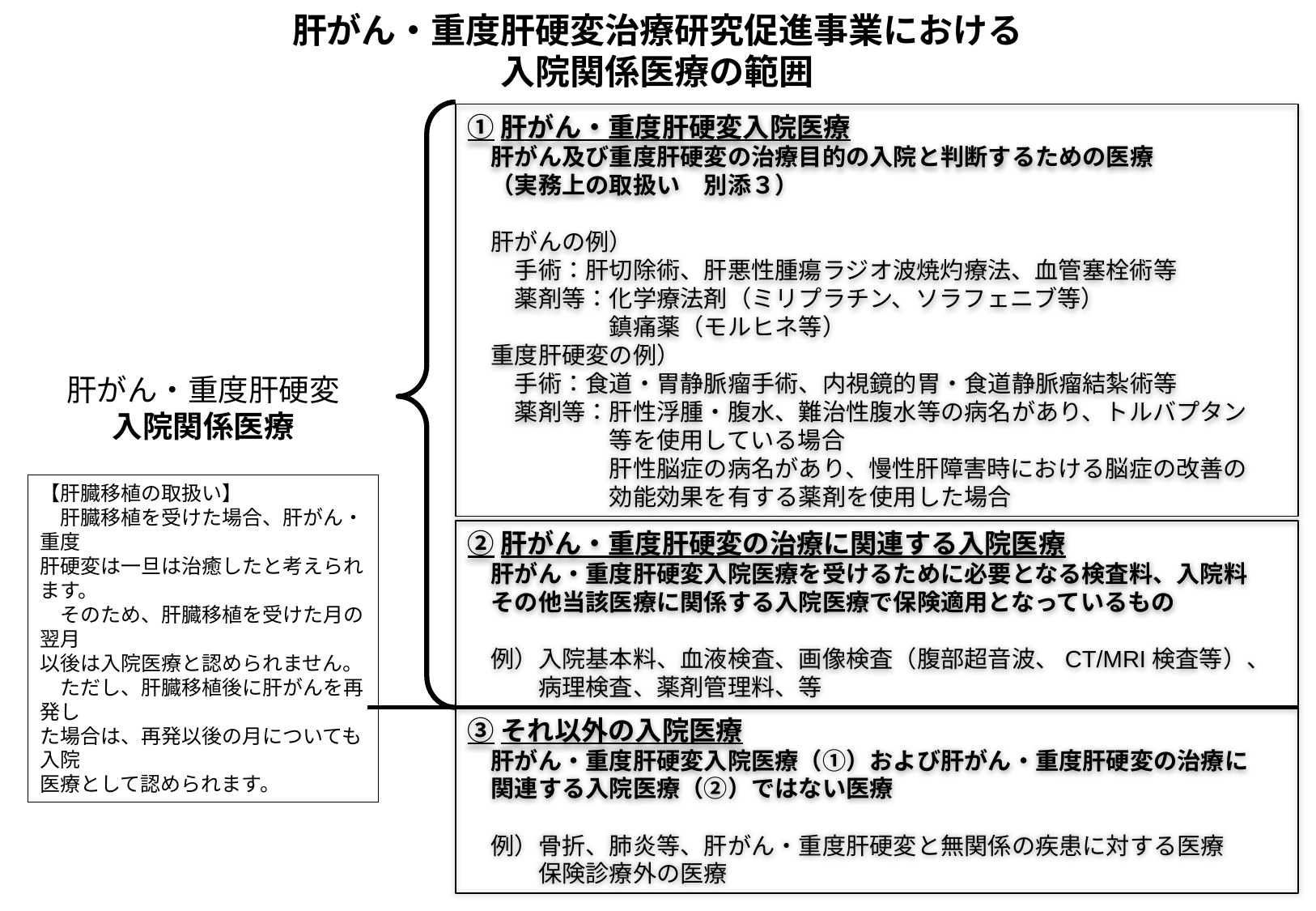

肝がん・重度肝硬変治療研究促進事業における
入院関係医療の範囲

①肝がん・重度肝硬変入院医療
　肝がん及び重度肝硬変の治療目的の入院と判断するための医療
　（実務上の取扱い　別添３）

　肝がんの例）
　　手術：肝切除術、肝悪性腫瘍ラジオ波焼灼療法、血管塞栓術等
　　薬剤等：化学療法剤（ミリプラチン、ソラフェニブ等）
　　　　　　鎮痛薬（モルヒネ等）
　重度肝硬変の例）
　　手術：食道・胃静脈瘤手術、内視鏡的胃・食道静脈瘤結紮術等
　　薬剤等：肝性浮腫・腹水、難治性腹水等の病名があり、トルバプタン
　　　　　　等を使用している場合
　　　　　　肝性脳症の病名があり、慢性肝障害時における脳症の改善の
　　　　　　効能効果を有する薬剤を使用した場合
肝がん・重度肝硬変
入院関係医療
【肝臓移植の取扱い】
　肝臓移植を受けた場合、肝がん・重度
肝硬変は一旦は治癒したと考えられます。
　そのため、肝臓移植を受けた月の翌月
以後は入院医療と認められません。
　ただし、肝臓移植後に肝がんを再発し
た場合は、再発以後の月についても入院
医療として認められます。
②肝がん・重度肝硬変の治療に関連する入院医療
　肝がん・重度肝硬変入院医療を受けるために必要となる検査料、入院料
　その他当該医療に関係する入院医療で保険適用となっているもの

　例）入院基本料、血液検査、画像検査（腹部超音波、CT/MRI検査等）、
　　　病理検査、薬剤管理料、等
③それ以外の入院医療
　肝がん・重度肝硬変入院医療（①）および肝がん・重度肝硬変の治療に
　関連する入院医療（②）ではない医療

　例）骨折、肺炎等、肝がん・重度肝硬変と無関係の疾患に対する医療
　　　保険診療外の医療